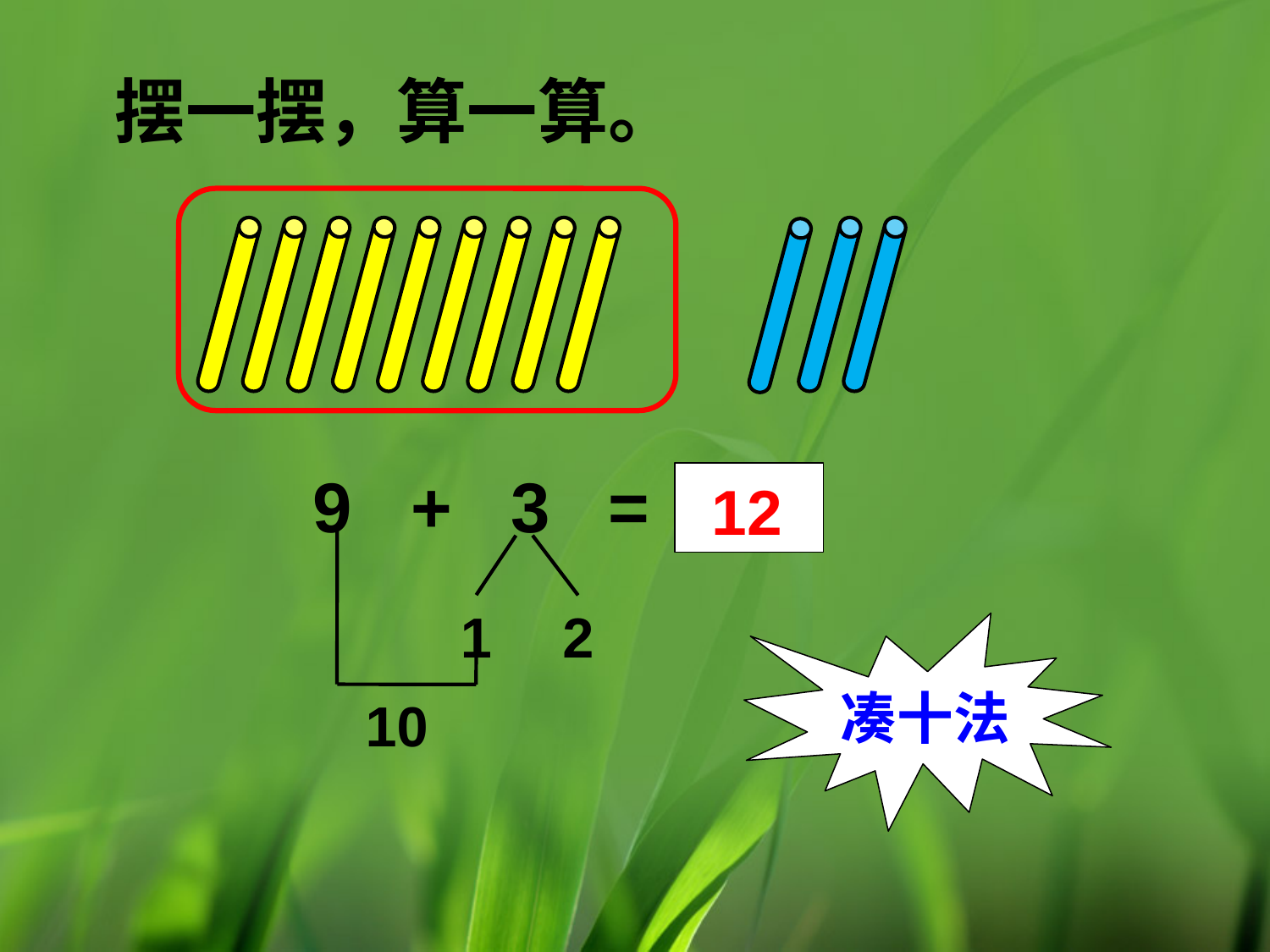

摆一摆，算一算。

9   +   3   =

12
1
2
凑十法
10